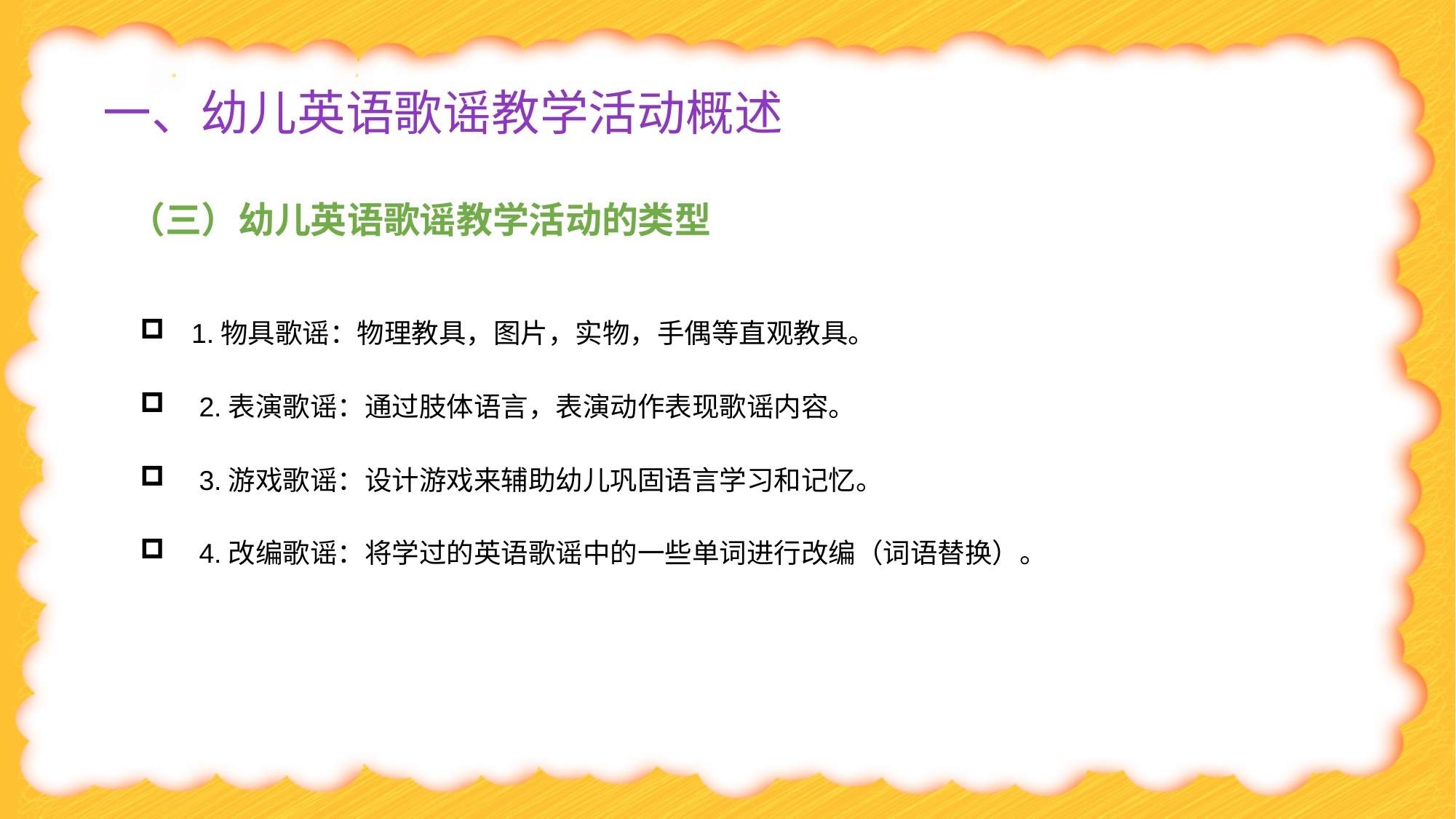

# 一、幼儿英语歌谣教学活动概述
（三）幼儿英语歌谣教学活动的类型
1.物具歌谣：物理教具，图片，实物，手偶等直观教具。
 2.表演歌谣：通过肢体语言，表演动作表现歌谣内容。
 3.游戏歌谣：设计游戏来辅助幼儿巩固语言学习和记忆。
 4.改编歌谣：将学过的英语歌谣中的一些单词进行改编（词语替换）。